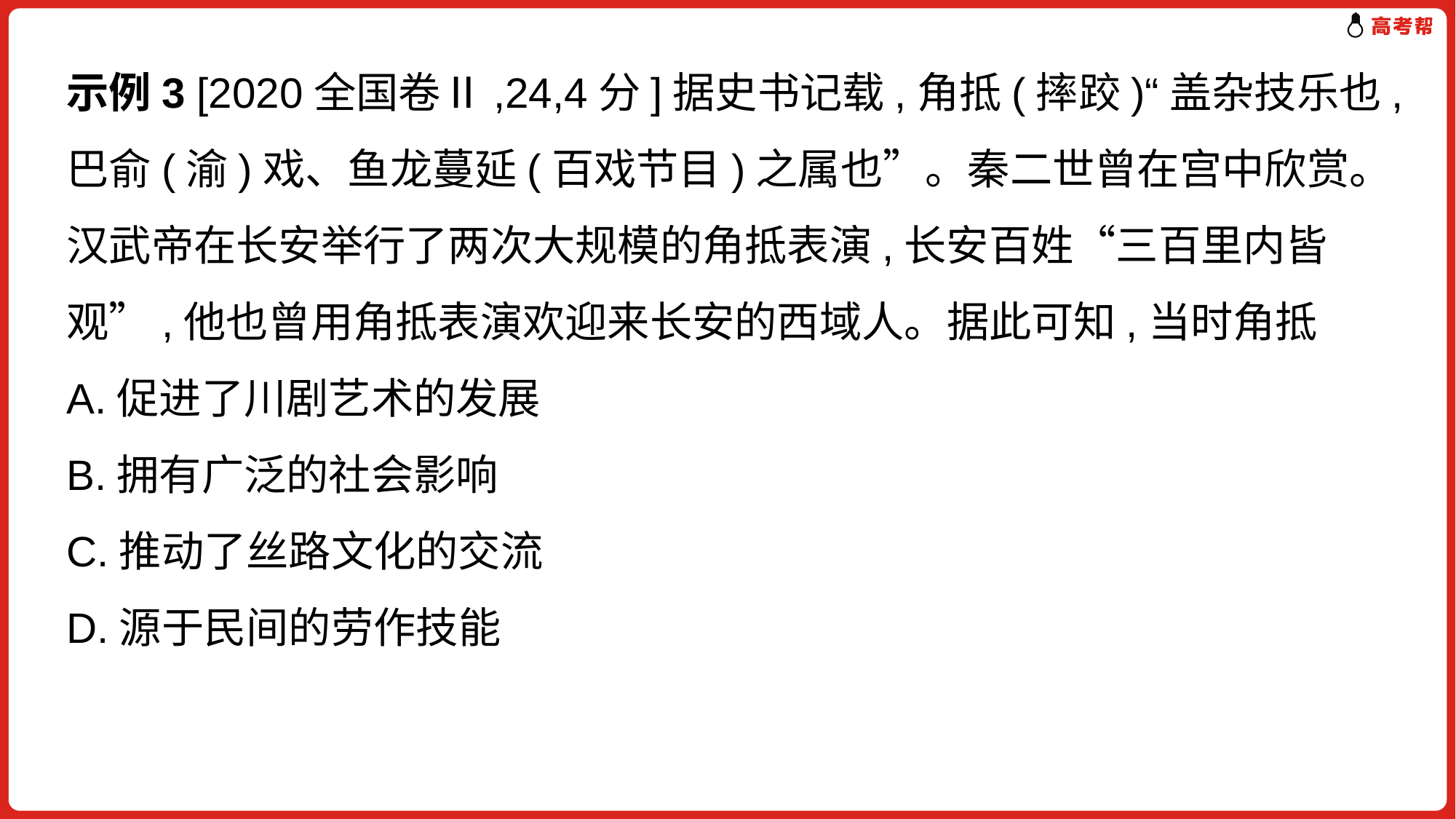

示例3 [2020全国卷Ⅱ,24,4分]据史书记载,角抵(摔跤)“盖杂技乐也,巴俞(渝)戏、鱼龙蔓延(百戏节目)之属也”。秦二世曾在宫中欣赏。汉武帝在长安举行了两次大规模的角抵表演,长安百姓“三百里内皆观”,他也曾用角抵表演欢迎来长安的西域人。据此可知,当时角抵
A.促进了川剧艺术的发展
B.拥有广泛的社会影响
C.推动了丝路文化的交流
D.源于民间的劳作技能